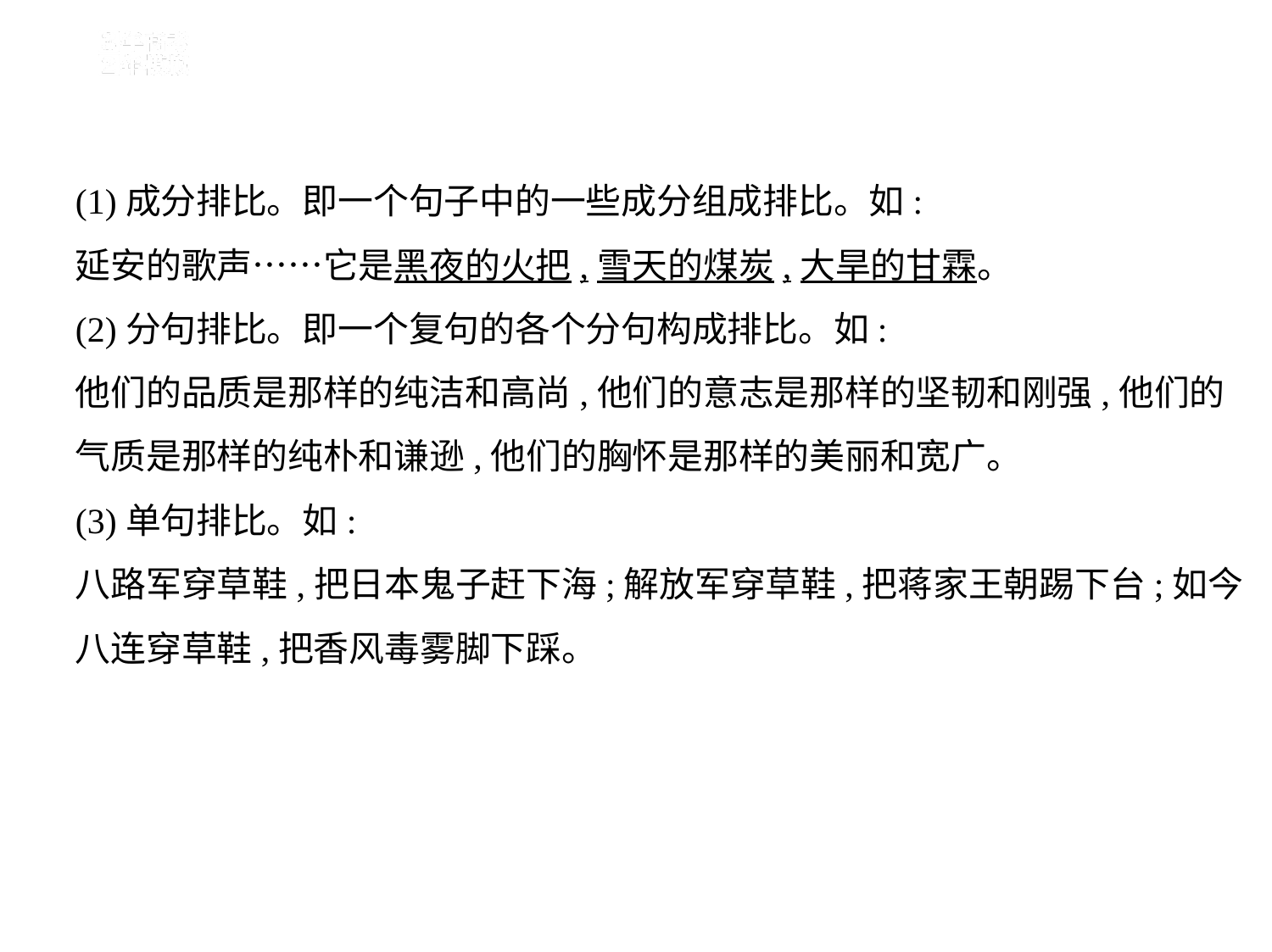

(1)成分排比。即一个句子中的一些成分组成排比。如:
延安的歌声……它是黑夜的火把,雪天的煤炭,大旱的甘霖。
(2)分句排比。即一个复句的各个分句构成排比。如:
他们的品质是那样的纯洁和高尚,他们的意志是那样的坚韧和刚强,他们的
气质是那样的纯朴和谦逊,他们的胸怀是那样的美丽和宽广。
(3)单句排比。如:
八路军穿草鞋,把日本鬼子赶下海;解放军穿草鞋,把蒋家王朝踢下台;如今
八连穿草鞋,把香风毒雾脚下踩。